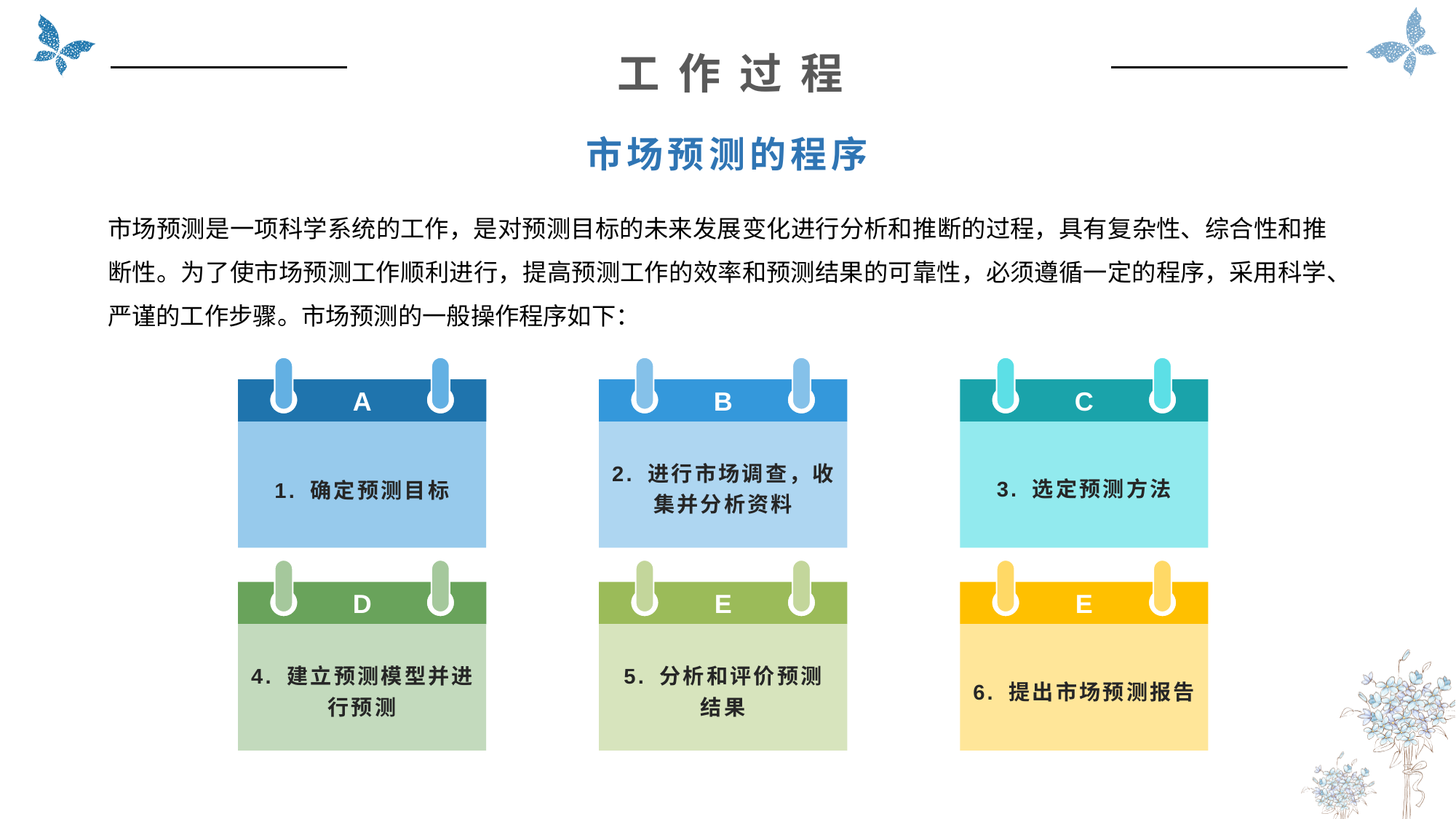

工 作 过 程
市场预测的程序
市场预测是一项科学系统的工作，是对预测目标的未来发展变化进行分析和推断的过程，具有复杂性、综合性和推断性。为了使市场预测工作顺利进行，提高预测工作的效率和预测结果的可靠性，必须遵循一定的程序，采用科学、严谨的工作步骤。市场预测的一般操作程序如下：

A

1. 确定预测目标

B

2. 进行市场调查，收
集并分析资料

C

3. 选定预测方法

D

4. 建立预测模型并进
行预测

E

5. 分析和评价预测
结果

E

6. 提出市场预测报告